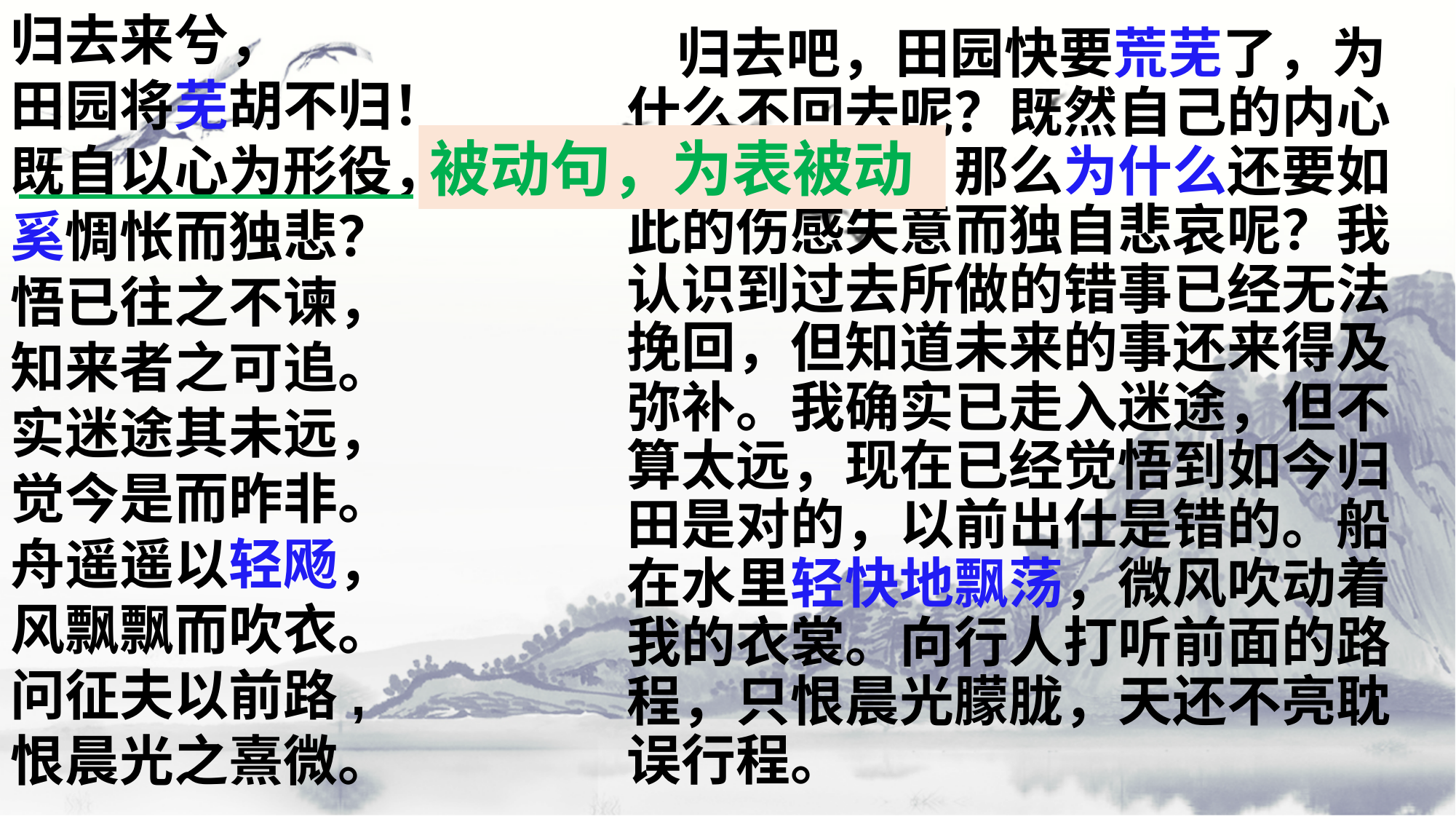

归去来兮，
田园将芜胡不归！既自以心为形役，奚惆怅而独悲？
悟已往之不谏，
知来者之可追。
实迷途其未远，
觉今是而昨非。
舟遥遥以轻飏，
风飘飘而吹衣。
问征夫以前路,
恨晨光之熹微。
   归去吧，田园快要荒芜了，为什么不回去呢？既然自己的内心被形体役使，那么为什么还要如此的伤感失意而独自悲哀呢？我认识到过去所做的错事已经无法挽回，但知道未来的事还来得及弥补。我确实已走入迷途，但不算太远，现在已经觉悟到如今归田是对的，以前出仕是错的。船在水里轻快地飘荡，微风吹动着我的衣裳。向行人打听前面的路程，只恨晨光朦胧，天还不亮耽误行程。
被动句，为表被动